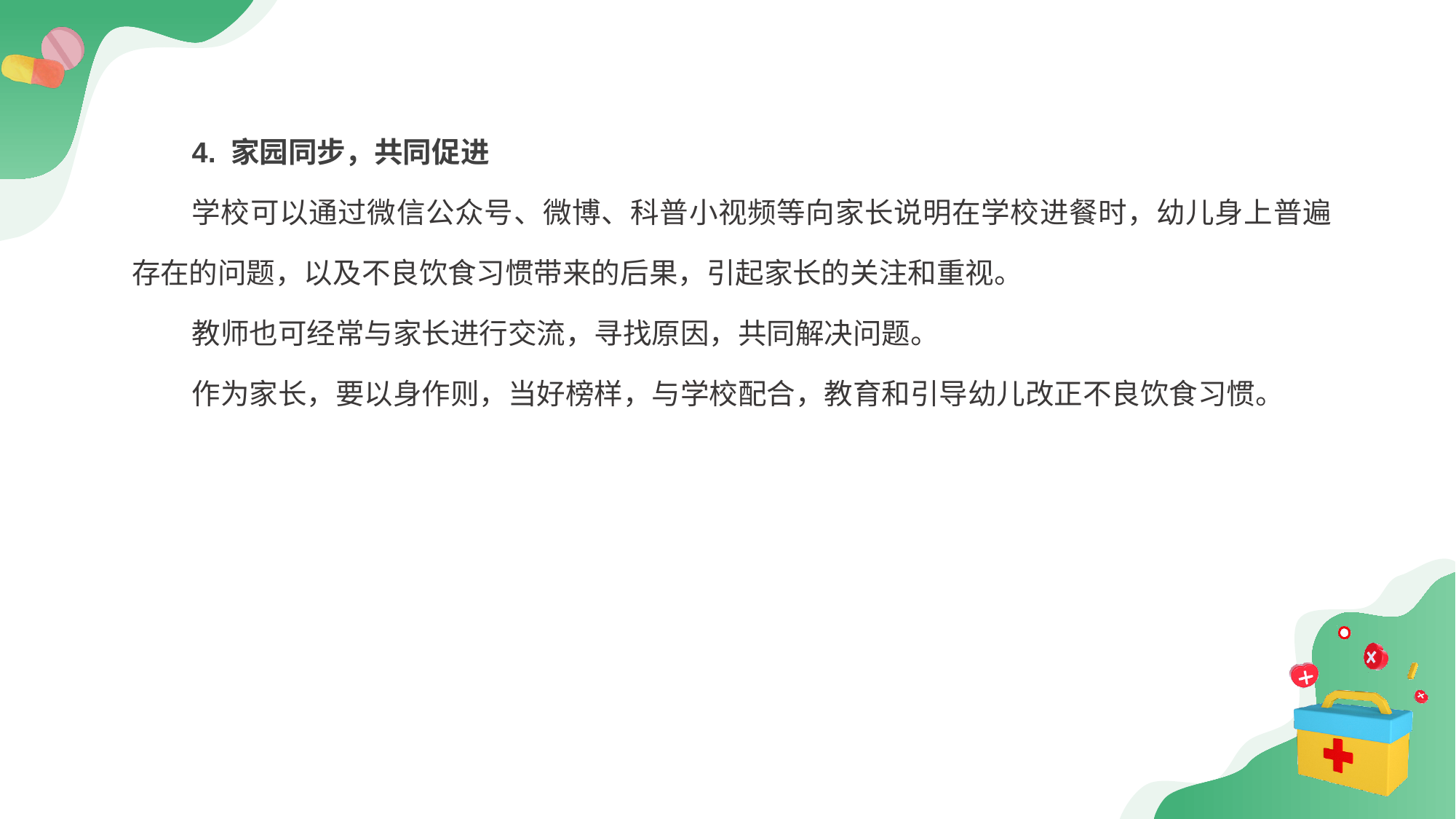

4. 家园同步，共同促进
学校可以通过微信公众号、微博、科普小视频等向家长说明在学校进餐时，幼儿身上普遍存在的问题，以及不良饮食习惯带来的后果，引起家长的关注和重视。
教师也可经常与家长进行交流，寻找原因，共同解决问题。
作为家长，要以身作则，当好榜样，与学校配合，教育和引导幼儿改正不良饮食习惯。